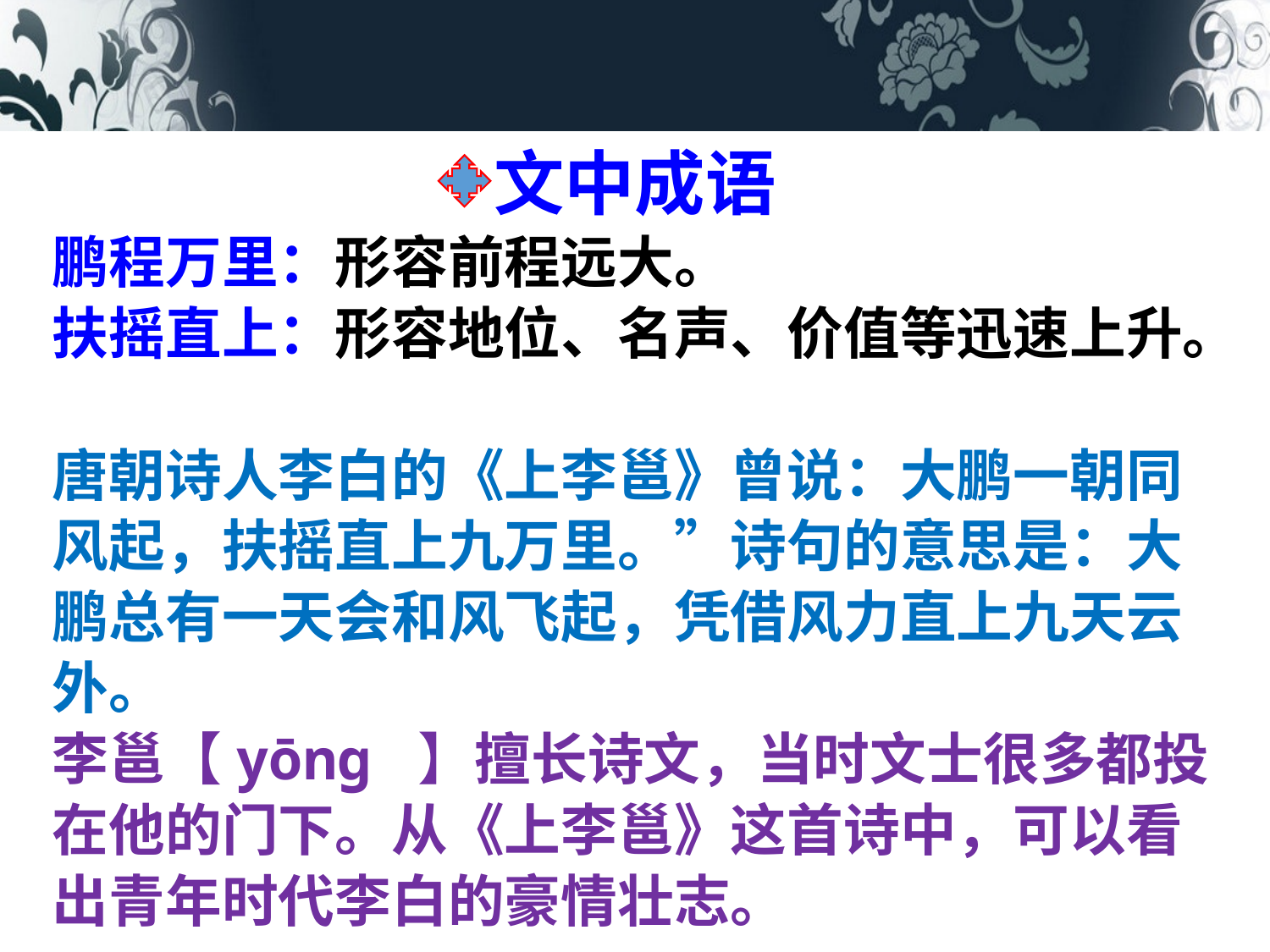

文中成语
鹏程万里：形容前程远大。
扶摇直上：形容地位、名声、价值等迅速上升。

唐朝诗人李白的《上李邕》曾说：大鹏一朝同风起，扶摇直上九万里。”诗句的意思是：大鹏总有一天会和风飞起，凭借风力直上九天云外。
李邕【yōng 】擅长诗文，当时文士很多都投在他的门下。从《上李邕》这首诗中，可以看出青年时代李白的豪情壮志。